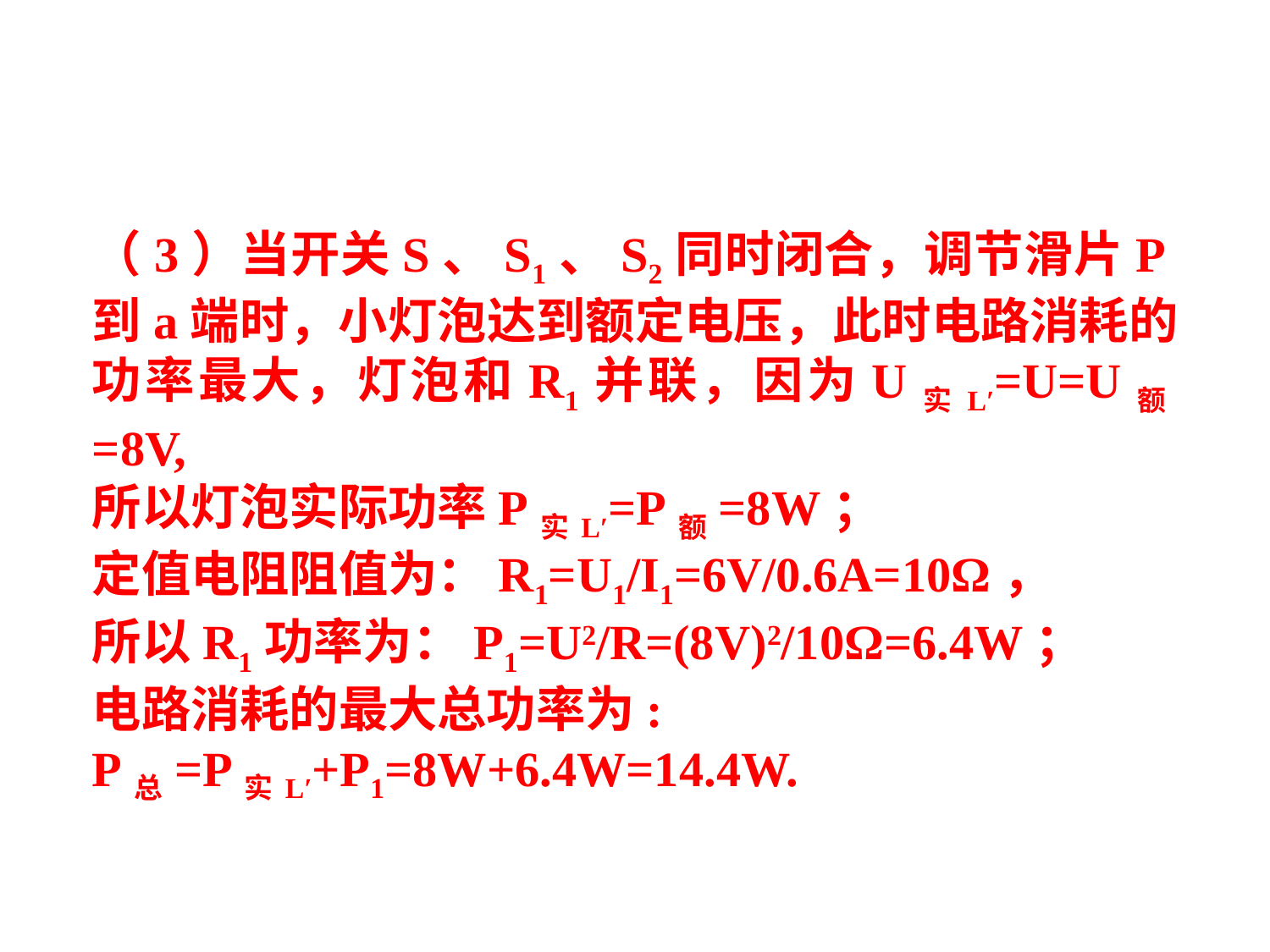

（3）当开关S、S1、S2同时闭合，调节滑片P到a端时，小灯泡达到额定电压，此时电路消耗的功率最大，灯泡和R1并联，因为U实L′=U=U额=8V,
所以灯泡实际功率P实L′=P额=8W；
定值电阻阻值为：R1=U1/I1=6V/0.6A=10Ω，
所以R1功率为：P1=U2/R=(8V)2/10Ω=6.4W；
电路消耗的最大总功率为:
P总=P实L′+P1=8W+6.4W=14.4W.